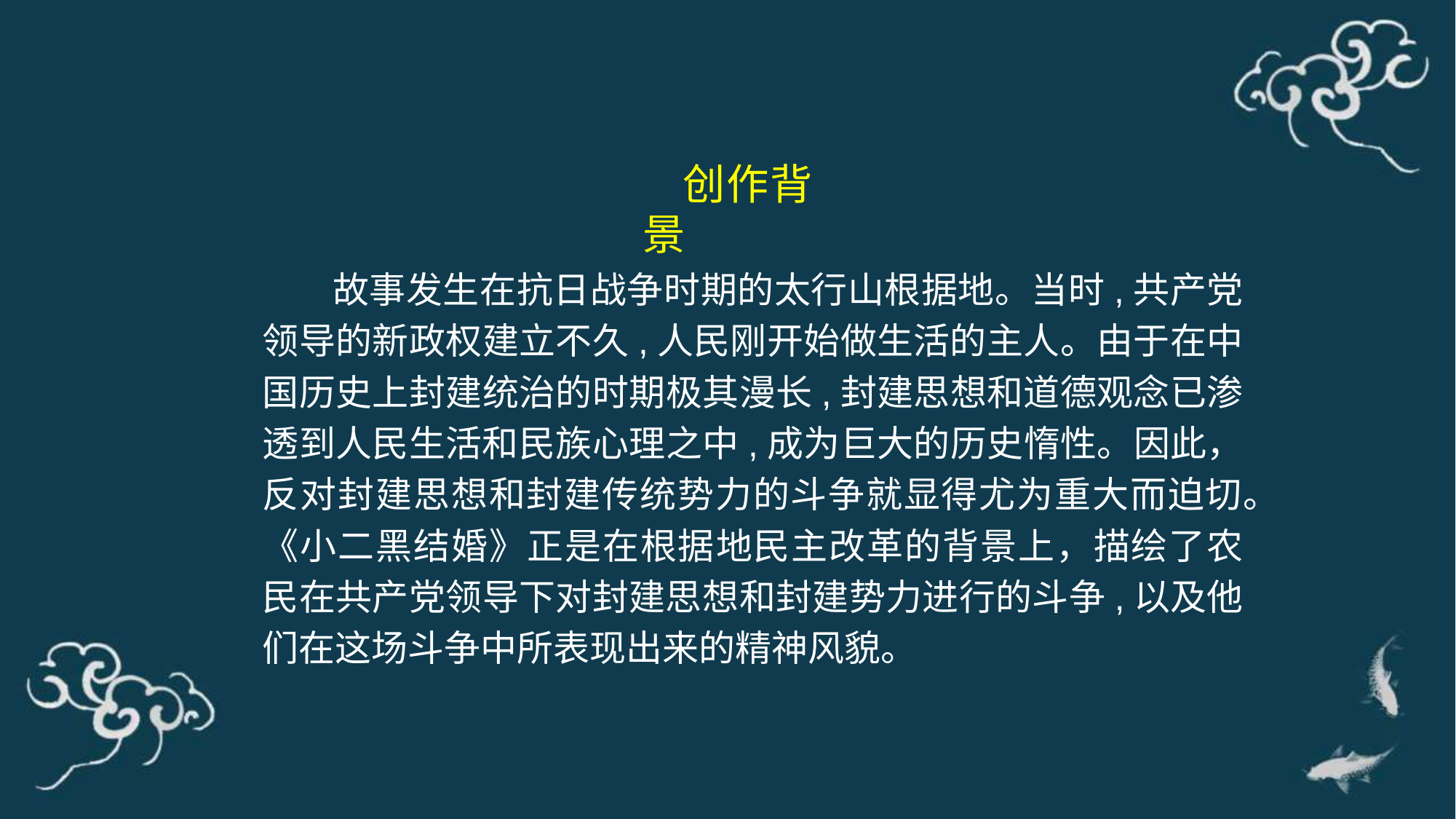

创作背景
  故事发生在抗日战争时期的太行山根据地。当时,共产党领导的新政权建立不久,人民刚开始做生活的主人。由于在中国历史上封建统治的时期极其漫长,封建思想和道德观念已渗透到人民生活和民族心理之中,成为巨大的历史惰性。因此，反对封建思想和封建传统势力的斗争就显得尤为重大而迫切。《小二黑结婚》正是在根据地民主改革的背景上，描绘了农民在共产党领导下对封建思想和封建势力进行的斗争,以及他们在这场斗争中所表现出来的精神风貌。